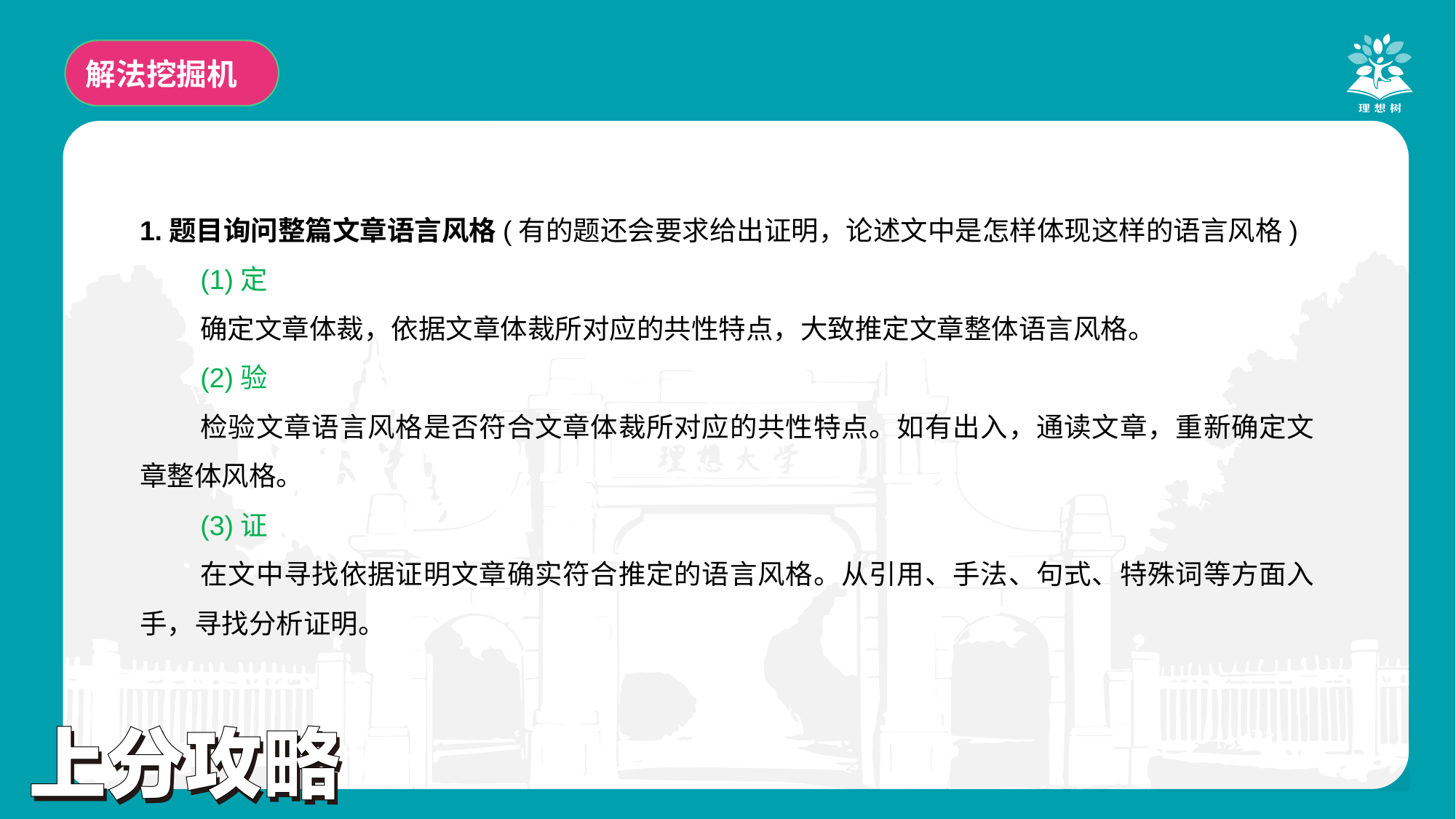

解法挖掘机
1.题目询问整篇文章语言风格(有的题还会要求给出证明，论述文中是怎样体现这样的语言风格)
(1)定
确定文章体裁，依据文章体裁所对应的共性特点，大致推定文章整体语言风格。
(2)验
检验文章语言风格是否符合文章体裁所对应的共性特点。如有出入，通读文章，重新确定文章整体风格。
(3)证
在文中寻找依据证明文章确实符合推定的语言风格。从引用、手法、句式、特殊词等方面入手，寻找分析证明。